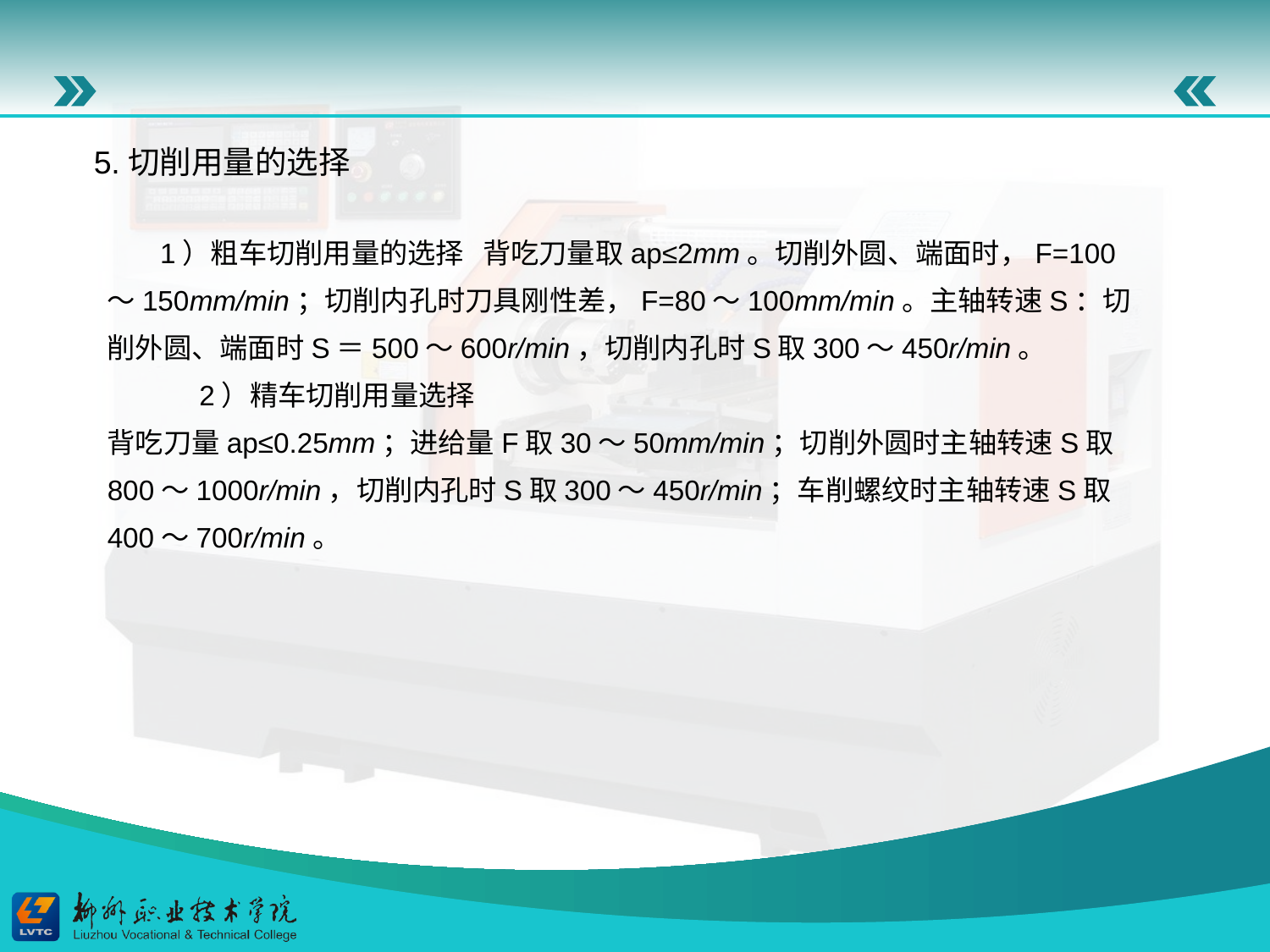

5.切削用量的选择
  1）粗车切削用量的选择   背吃刀量取ap≤2mm。切削外圆、端面时，F=100～150mm/min；切削内孔时刀具刚性差，F=80～100mm/min。主轴转速S：切削外圆、端面时S＝500～600r/min，切削内孔时S取300～450r/min。
       2）精车切削用量选择  背吃刀量ap≤0.25mm；进给量F取30～50mm/min；切削外圆时主轴转速S取800～1000r/min，切削内孔时S取300～450r/min；车削螺纹时主轴转速S取400～700r/min。